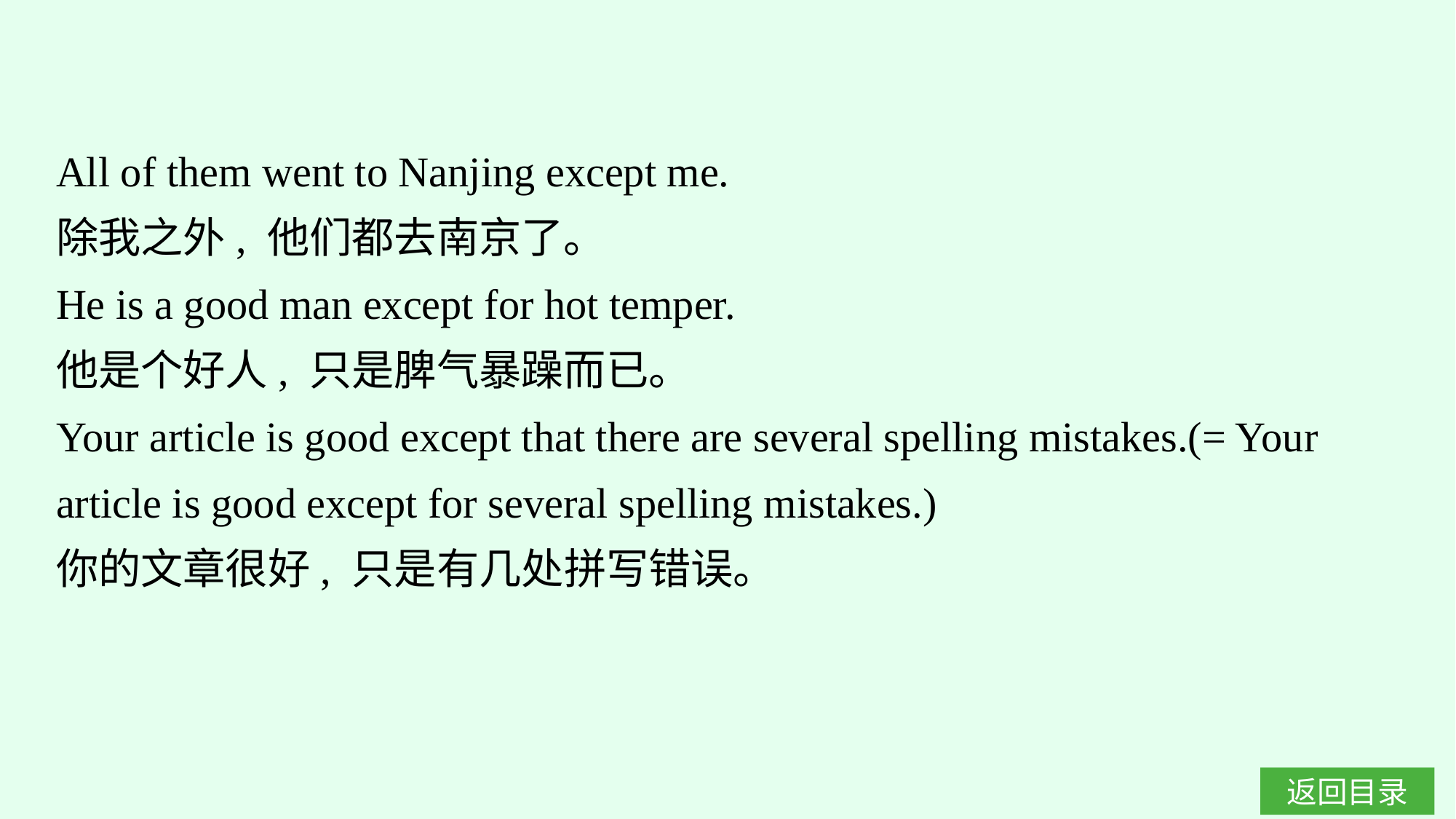

All of them went to Nanjing except me.
除我之外, 他们都去南京了。
He is a good man except for hot temper.
他是个好人, 只是脾气暴躁而已。
Your article is good except that there are several spelling mistakes.(= Your article is good except for several spelling mistakes.)
你的文章很好, 只是有几处拼写错误。